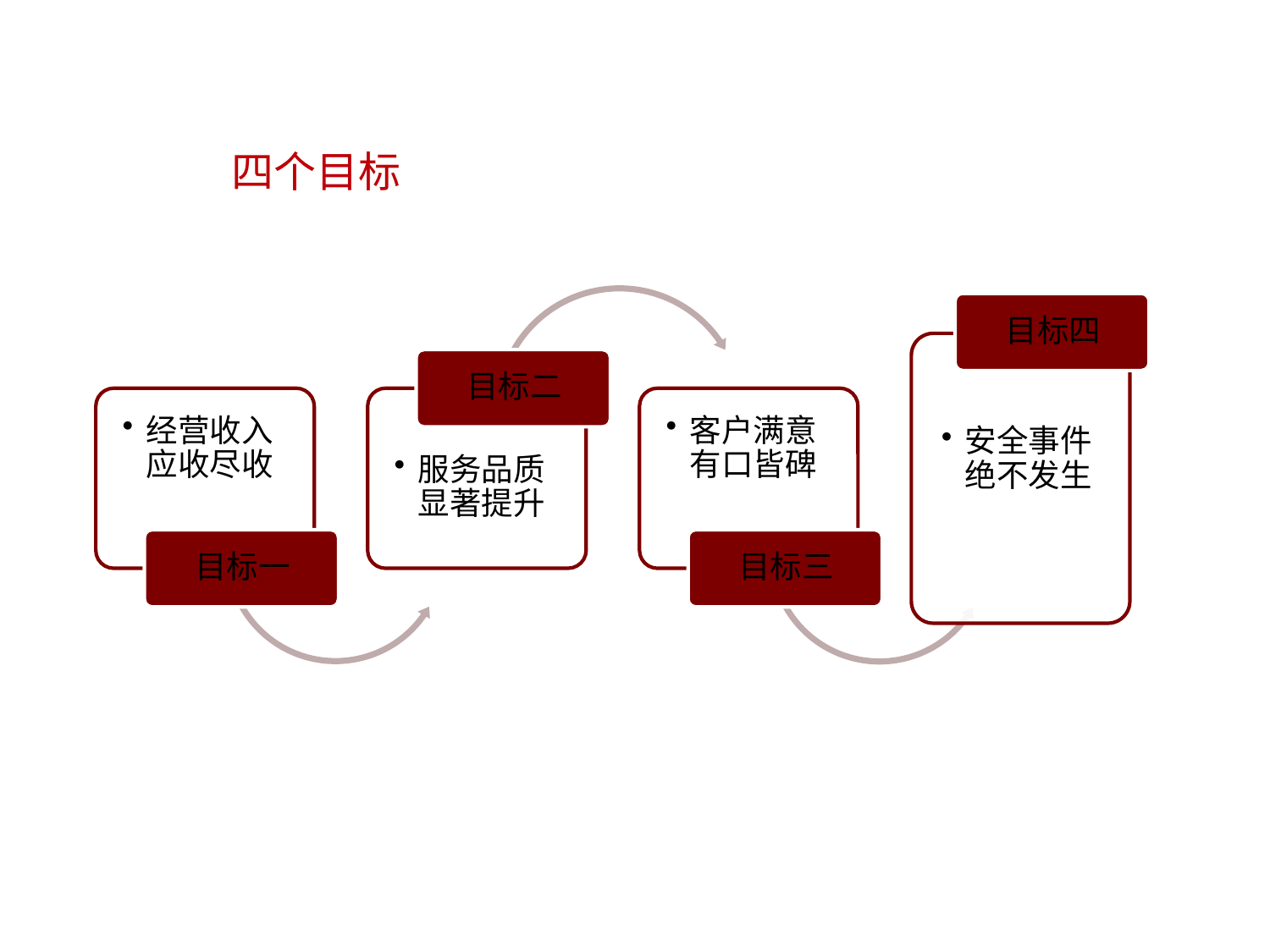

四个目标
经营收入应收尽收
目标一
服务品质显著提升
目标二
客户满意有口皆碑
目标三
安全事件绝不发生
目标四